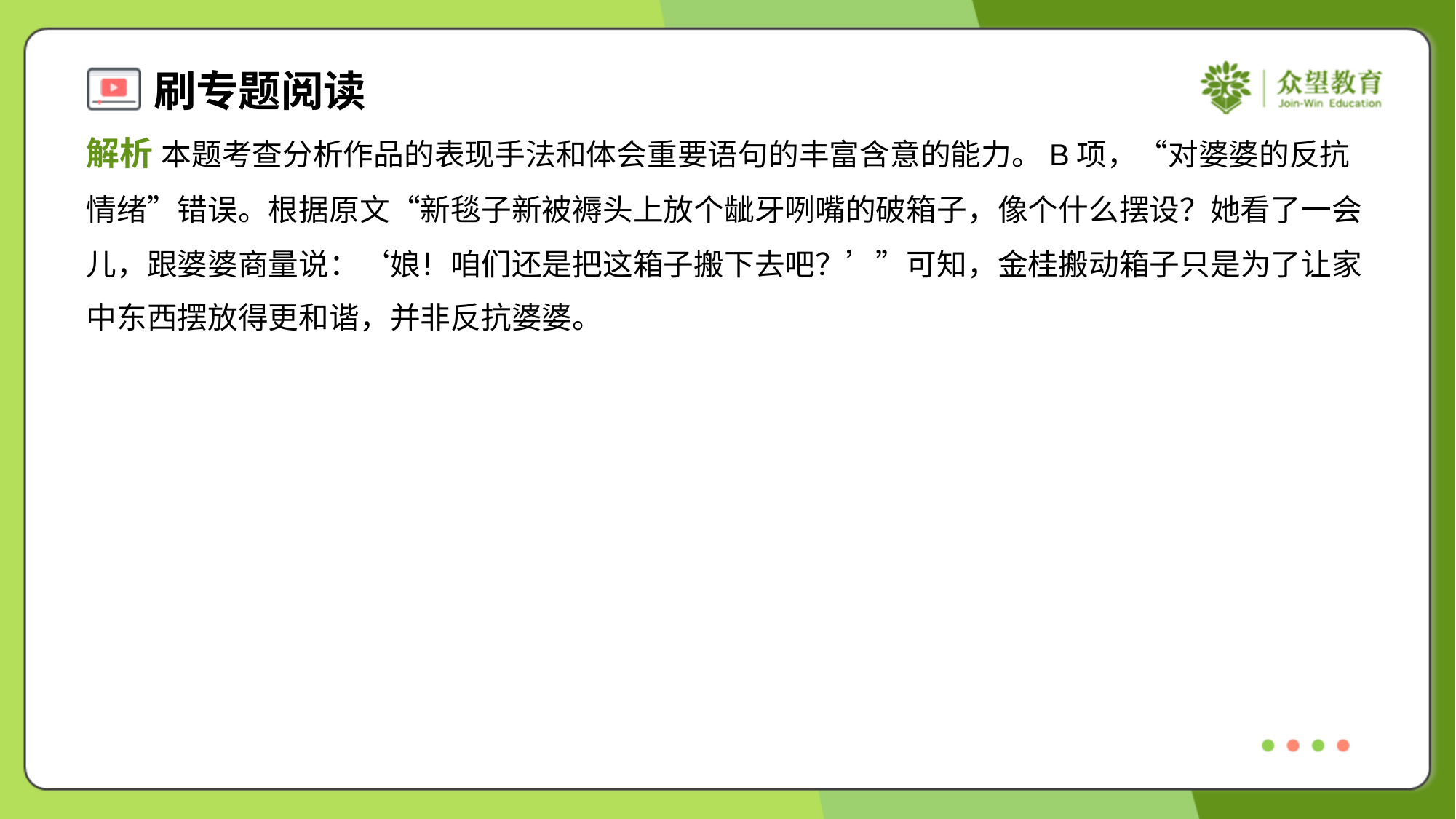

解析 本题考查分析作品的表现手法和体会重要语句的丰富含意的能力。B项，“对婆婆的反抗
情绪”错误。根据原文“新毯子新被褥头上放个龇牙咧嘴的破箱子，像个什么摆设？她看了一会
儿，跟婆婆商量说：‘娘！咱们还是把这箱子搬下去吧？’”可知，金桂搬动箱子只是为了让家
中东西摆放得更和谐，并非反抗婆婆。